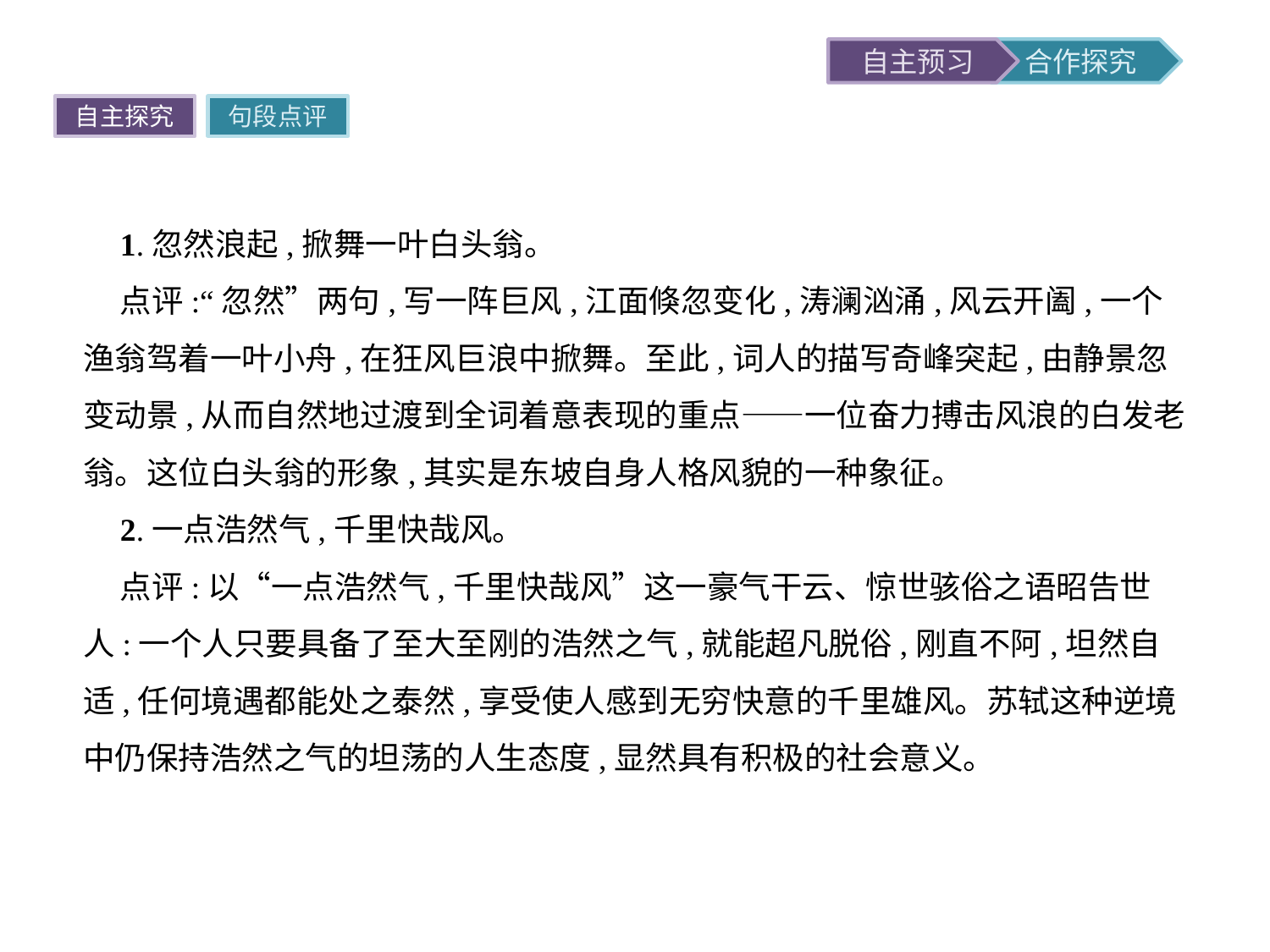

自主探究
句段点评
1.忽然浪起,掀舞一叶白头翁。
点评:“忽然”两句,写一阵巨风,江面倏忽变化,涛澜汹涌,风云开阖,一个渔翁驾着一叶小舟,在狂风巨浪中掀舞。至此,词人的描写奇峰突起,由静景忽变动景,从而自然地过渡到全词着意表现的重点——一位奋力搏击风浪的白发老翁。这位白头翁的形象,其实是东坡自身人格风貌的一种象征。
2.一点浩然气,千里快哉风。
点评:以“一点浩然气,千里快哉风”这一豪气干云、惊世骇俗之语昭告世人:一个人只要具备了至大至刚的浩然之气,就能超凡脱俗,刚直不阿,坦然自适,任何境遇都能处之泰然,享受使人感到无穷快意的千里雄风。苏轼这种逆境中仍保持浩然之气的坦荡的人生态度,显然具有积极的社会意义。